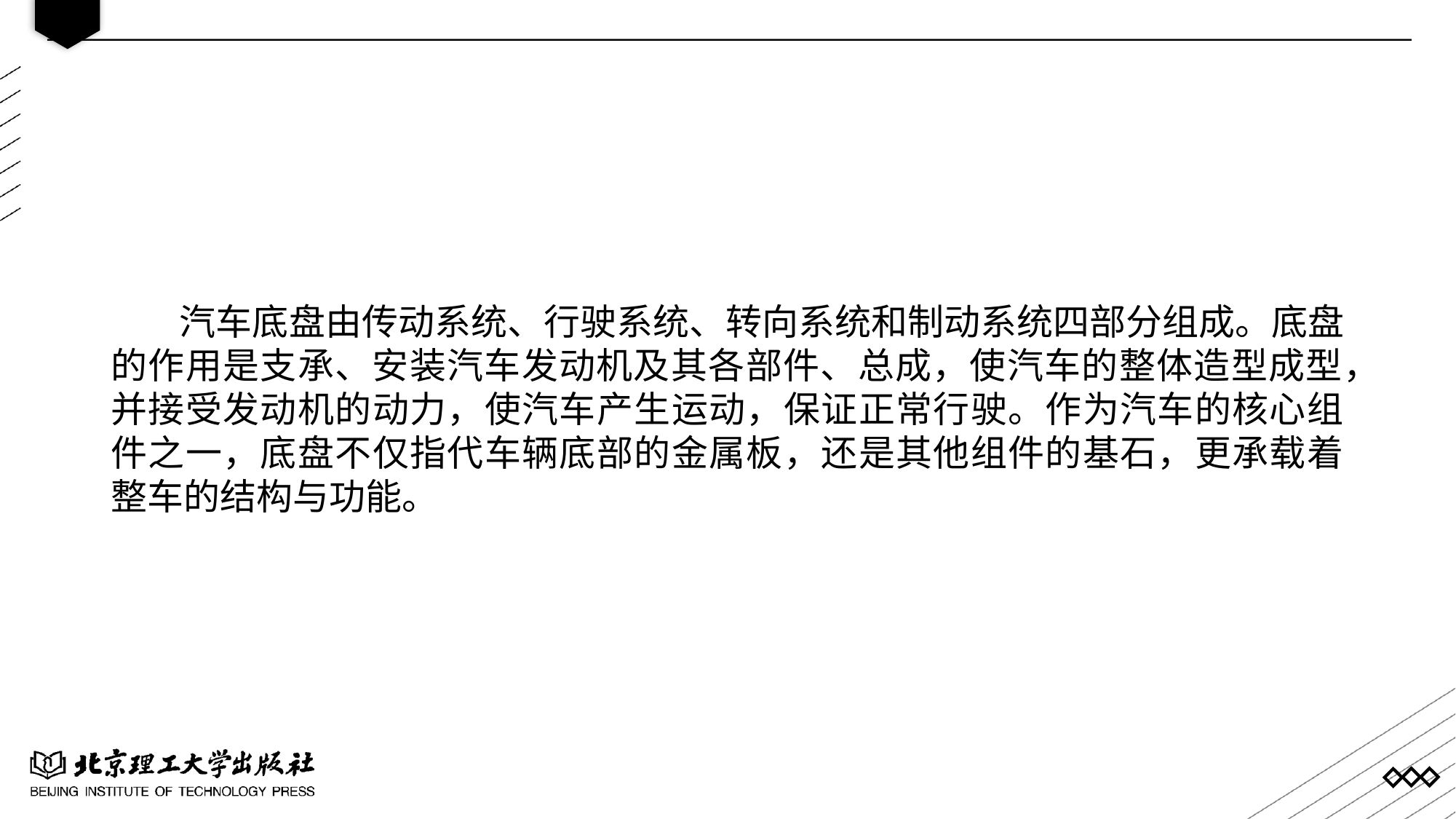

汽车底盘由传动系统、行驶系统、转向系统和制动系统四部分组成。底盘的作用是支承、安装汽车发动机及其各部件、总成，使汽车的整体造型成型，并接受发动机的动力，使汽车产生运动，保证正常行驶。作为汽车的核心组件之一，底盘不仅指代车辆底部的金属板，还是其他组件的基石，更承载着整车的结构与功能。